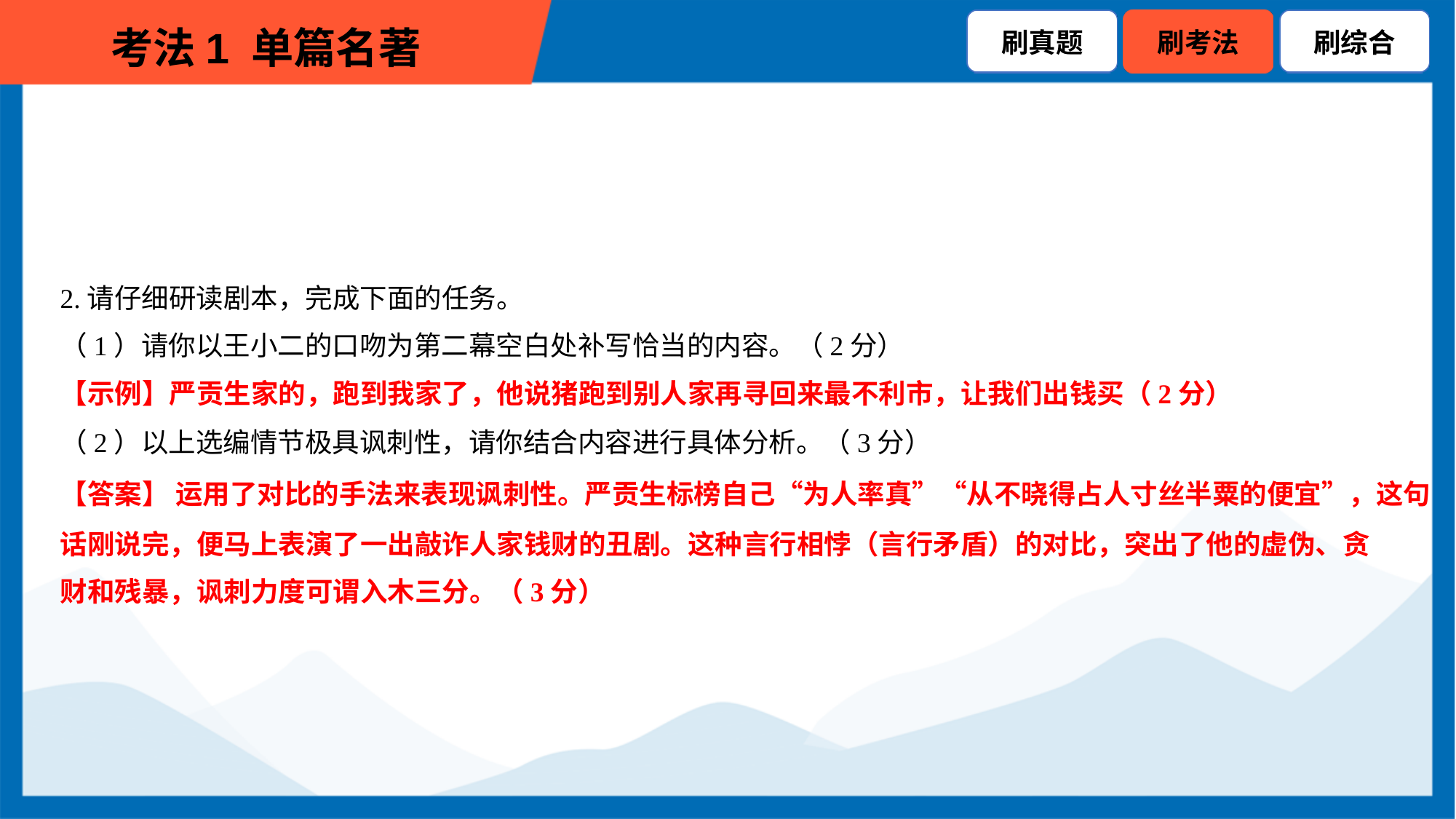

2.请仔细研读剧本，完成下面的任务。
（1）请你以王小二的口吻为第二幕空白处补写恰当的内容。（2分）
【示例】严贡生家的，跑到我家了，他说猪跑到别人家再寻回来最不利市，让我们出钱买（2分）
（2）以上选编情节极具讽刺性，请你结合内容进行具体分析。（3分）
【答案】 运用了对比的手法来表现讽刺性。严贡生标榜自己“为人率真”“从不晓得占人寸丝半粟的便宜”，这句
话刚说完，便马上表演了一出敲诈人家钱财的丑剧。这种言行相悖（言行矛盾）的对比，突出了他的虚伪、贪
财和残暴，讽刺力度可谓入木三分。（3分）